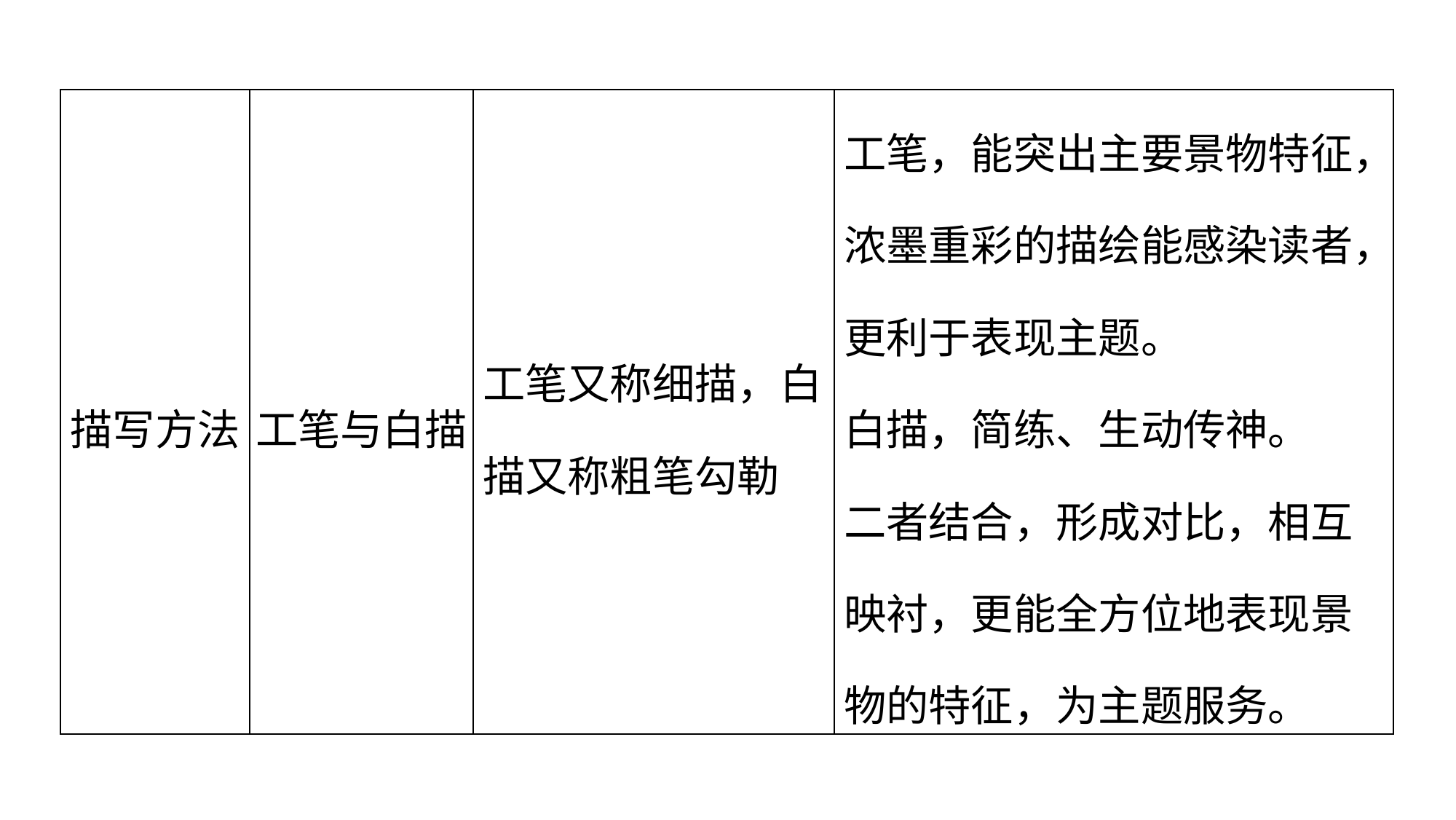

| 描写方法 | 工笔与白描 | 工笔又称细描，白描又称粗笔勾勒 | 工笔，能突出主要景物特征，浓墨重彩的描绘能感染读者，更利于表现主题。 白描，简练、生动传神。 二者结合，形成对比，相互映衬，更能全方位地表现景物的特征，为主题服务。 |
| --- | --- | --- | --- |